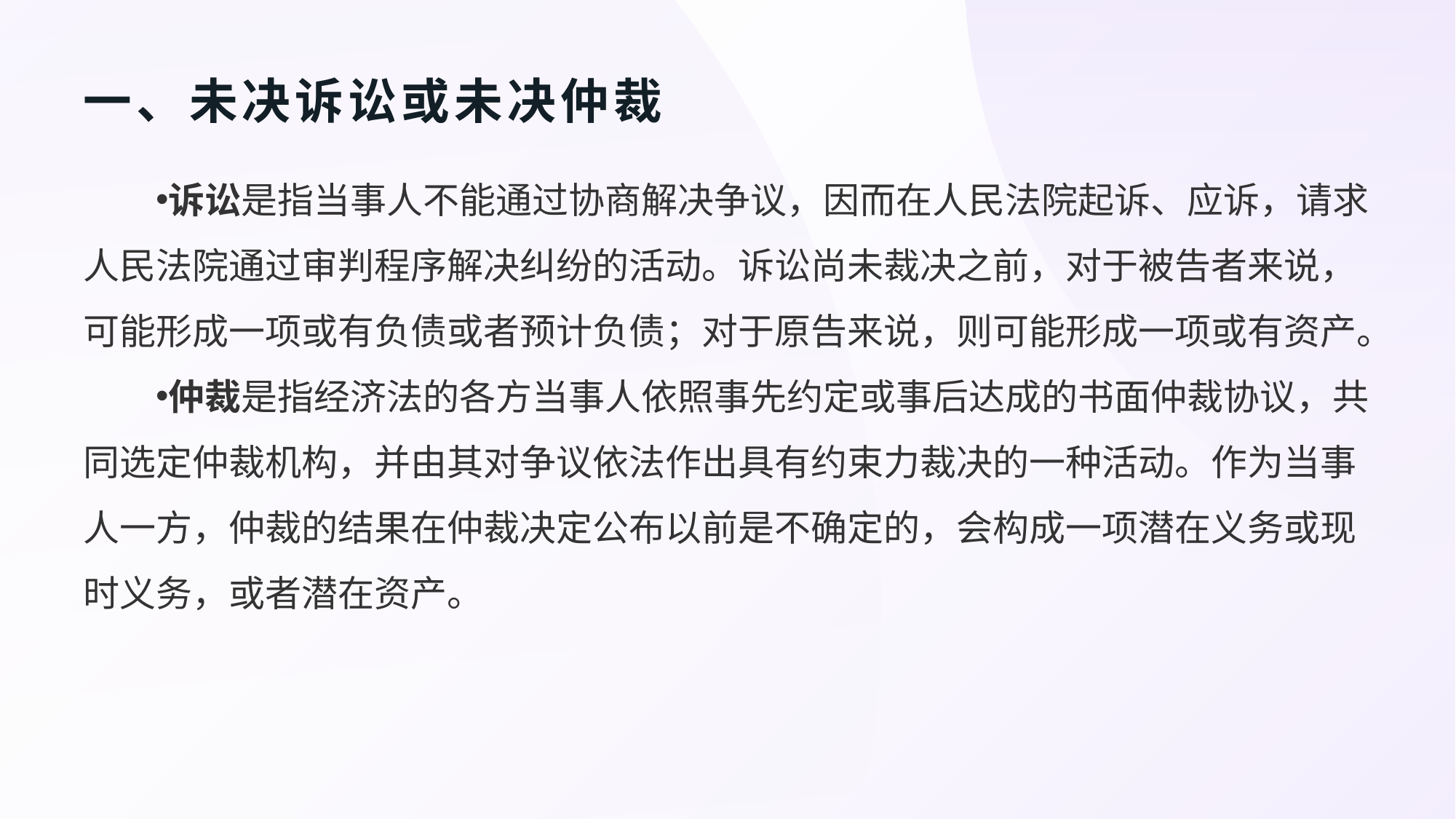

# 一、未决诉讼或未决仲裁
诉讼是指当事人不能通过协商解决争议，因而在人民法院起诉、应诉，请求人民法院通过审判程序解决纠纷的活动。诉讼尚未裁决之前，对于被告者来说，可能形成一项或有负债或者预计负债；对于原告来说，则可能形成一项或有资产。
仲裁是指经济法的各方当事人依照事先约定或事后达成的书面仲裁协议，共同选定仲裁机构，并由其对争议依法作出具有约束力裁决的一种活动。作为当事人一方，仲裁的结果在仲裁决定公布以前是不确定的，会构成一项潜在义务或现时义务，或者潜在资产。